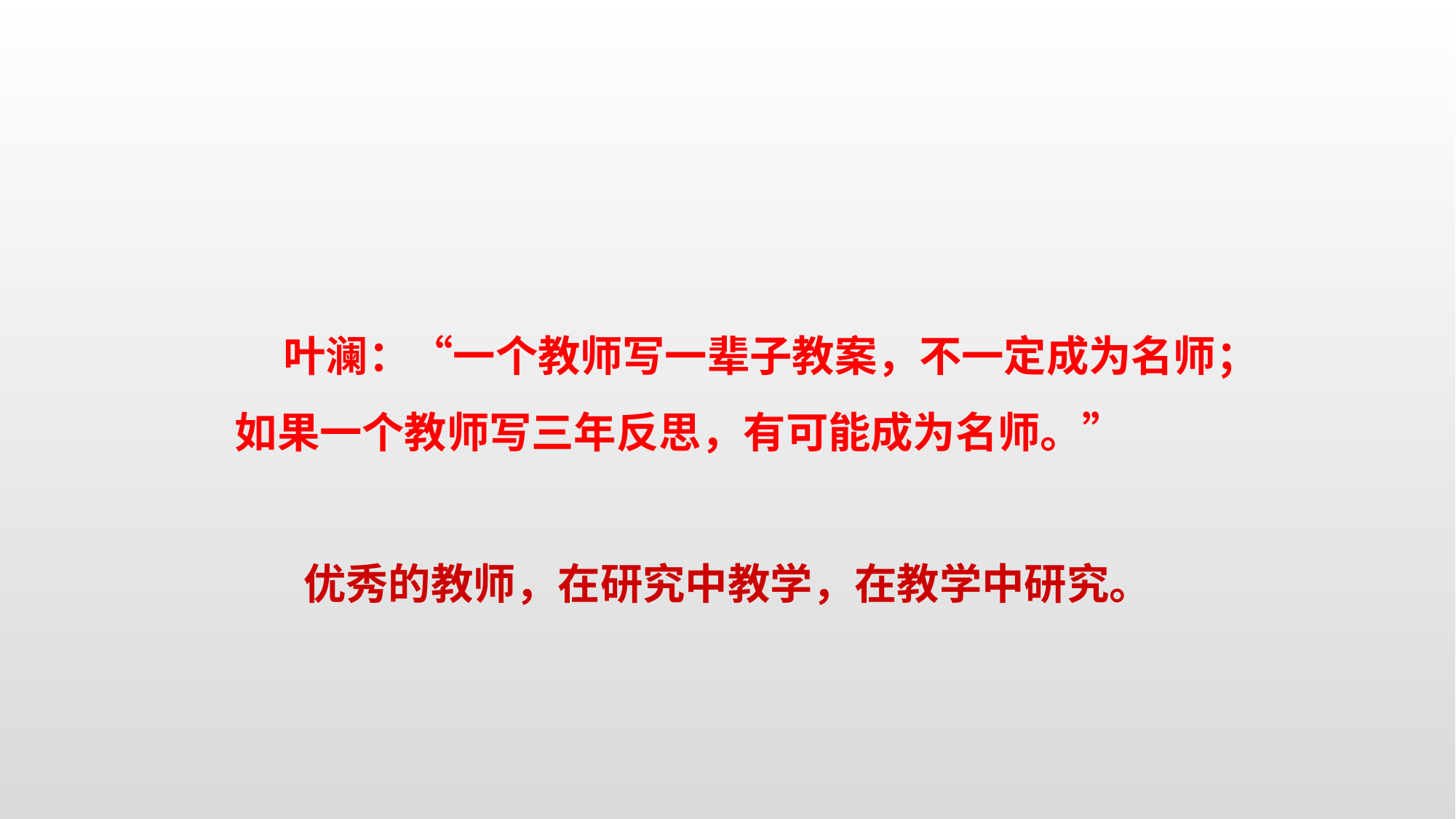

叶澜：“一个教师写一辈子教案，不一定成为名师；
如果一个教师写三年反思，有可能成为名师。”
优秀的教师，在研究中教学，在教学中研究。